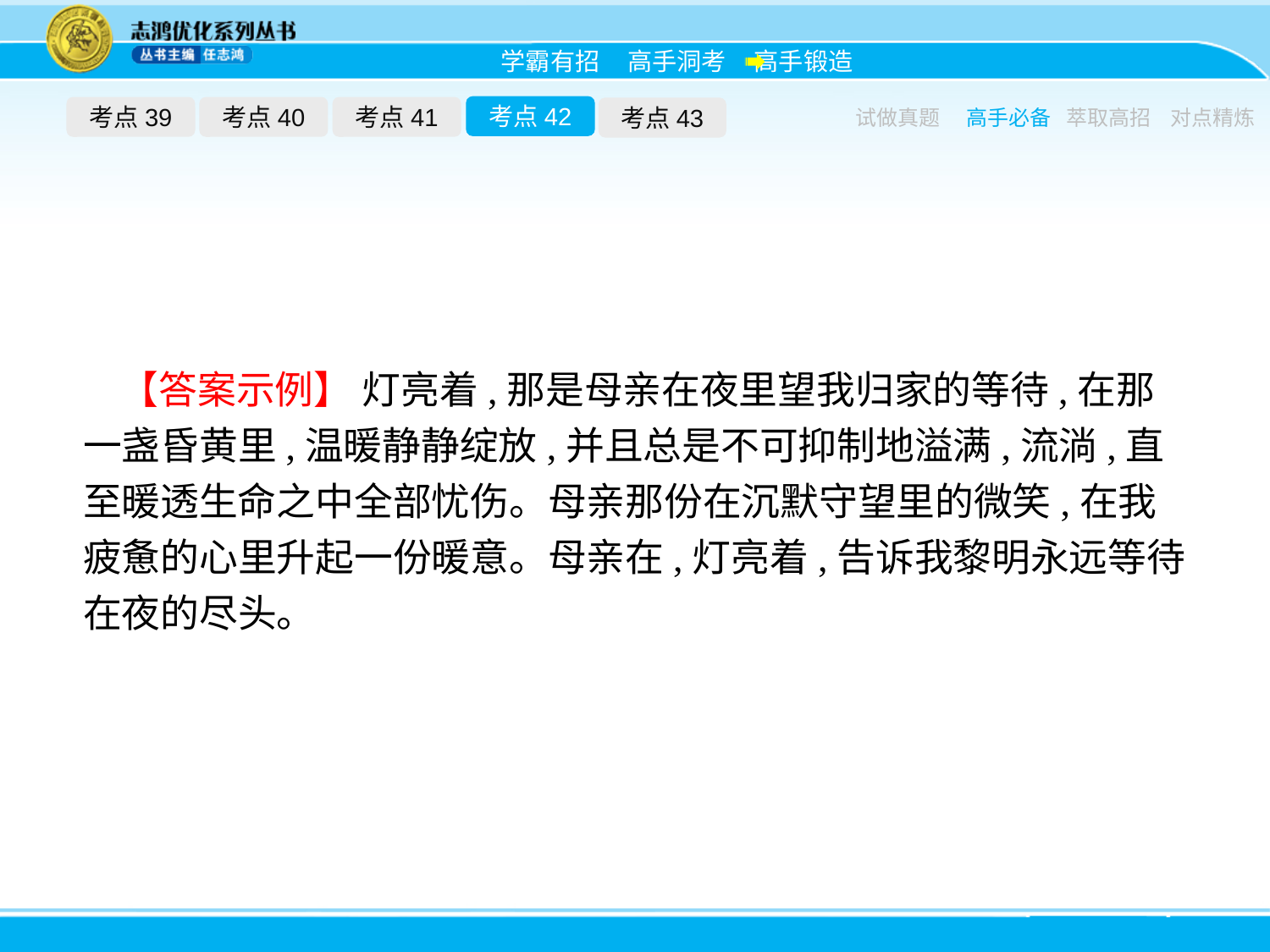

考点42
考点39
考点40
考点41
考点43
试做真题
高手必备
萃取高招
对点精炼
【答案示例】 灯亮着,那是母亲在夜里望我归家的等待,在那一盏昏黄里,温暖静静绽放,并且总是不可抑制地溢满,流淌,直至暖透生命之中全部忧伤。母亲那份在沉默守望里的微笑,在我疲惫的心里升起一份暖意。母亲在,灯亮着,告诉我黎明永远等待在夜的尽头。